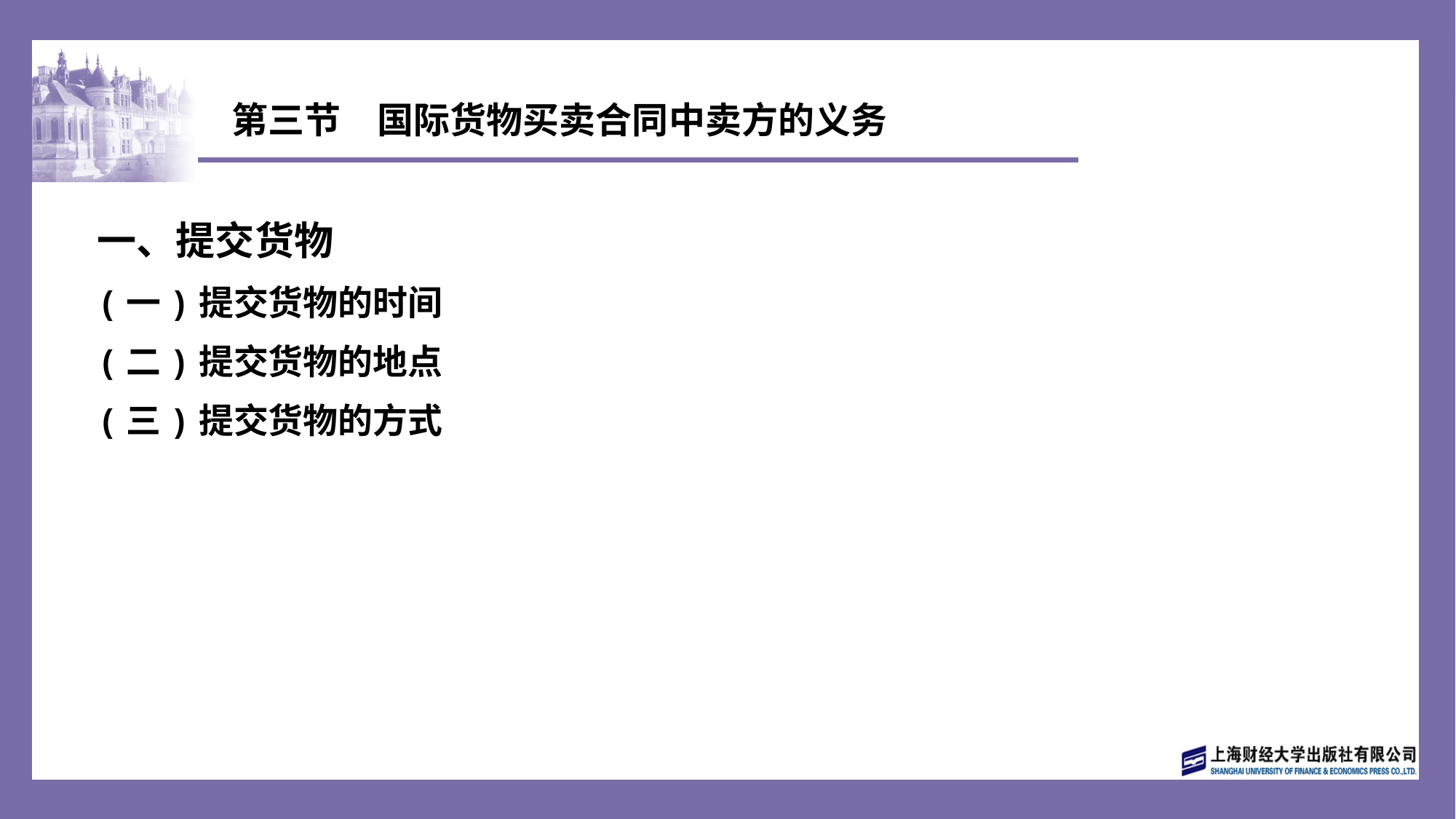

# 第三节　国际货物买卖合同中卖方的义务
一、提交货物
(一)提交货物的时间
(二)提交货物的地点
(三)提交货物的方式